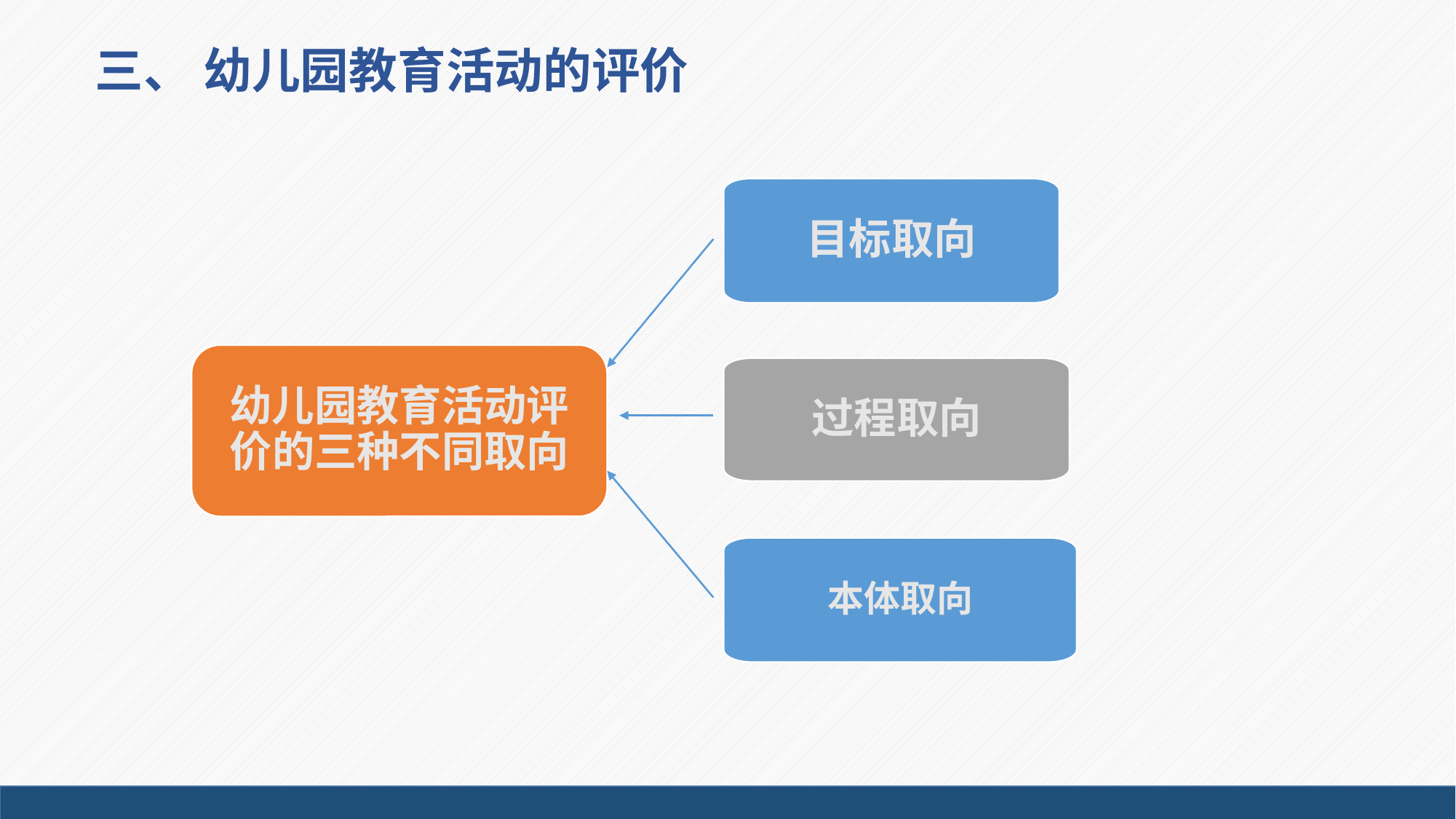

# 三、 幼儿园教育活动的评价
目标取向
幼儿园教育活动评价的三种不同取向
过程取向
本体取向